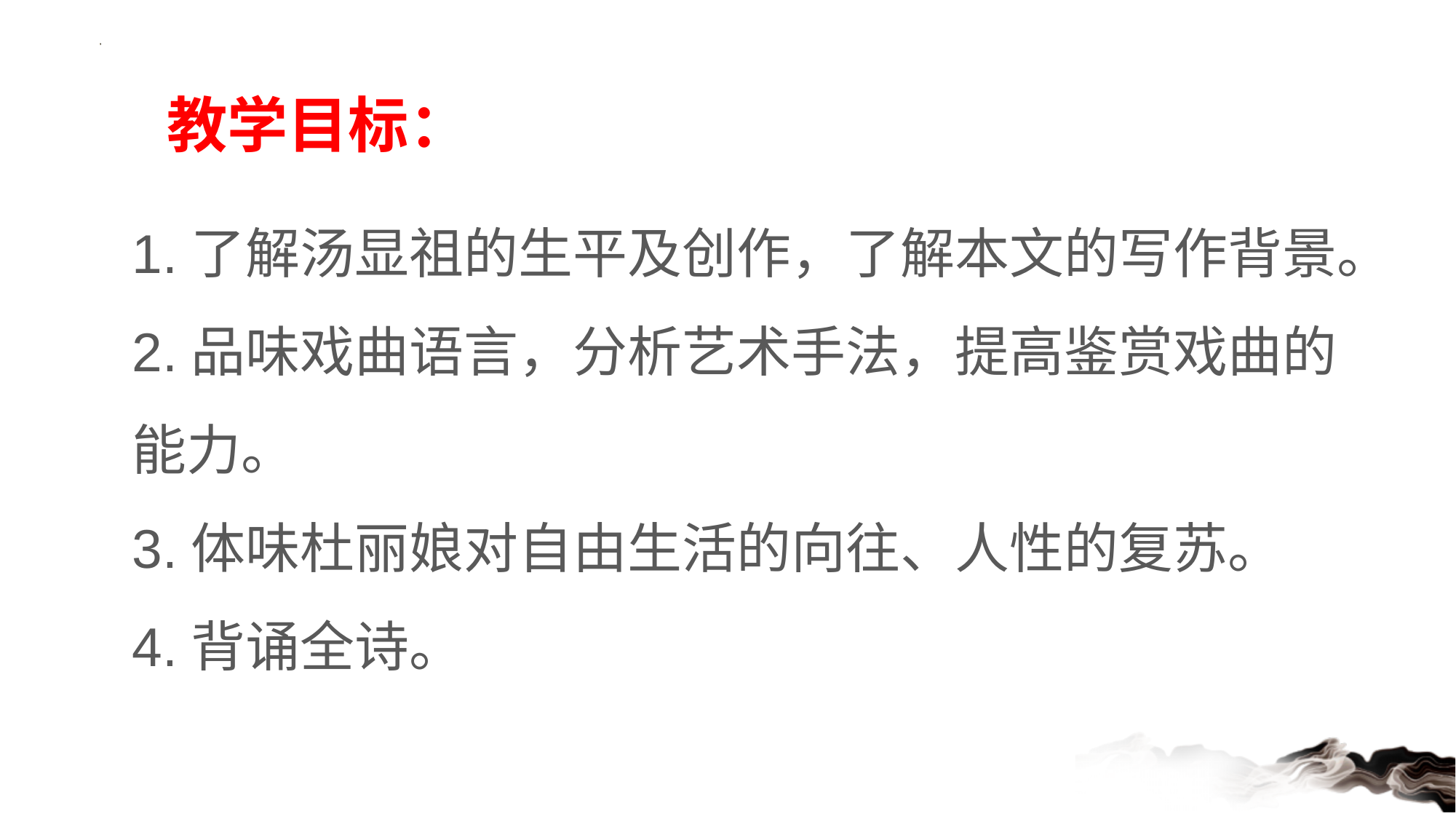

# 教学目标：
1.了解汤显祖的生平及创作，了解本文的写作背景。
2.品味戏曲语言，分析艺术手法，提高鉴赏戏曲的能力。
3.体味杜丽娘对自由生活的向往、人性的复苏。
4.背诵全诗。